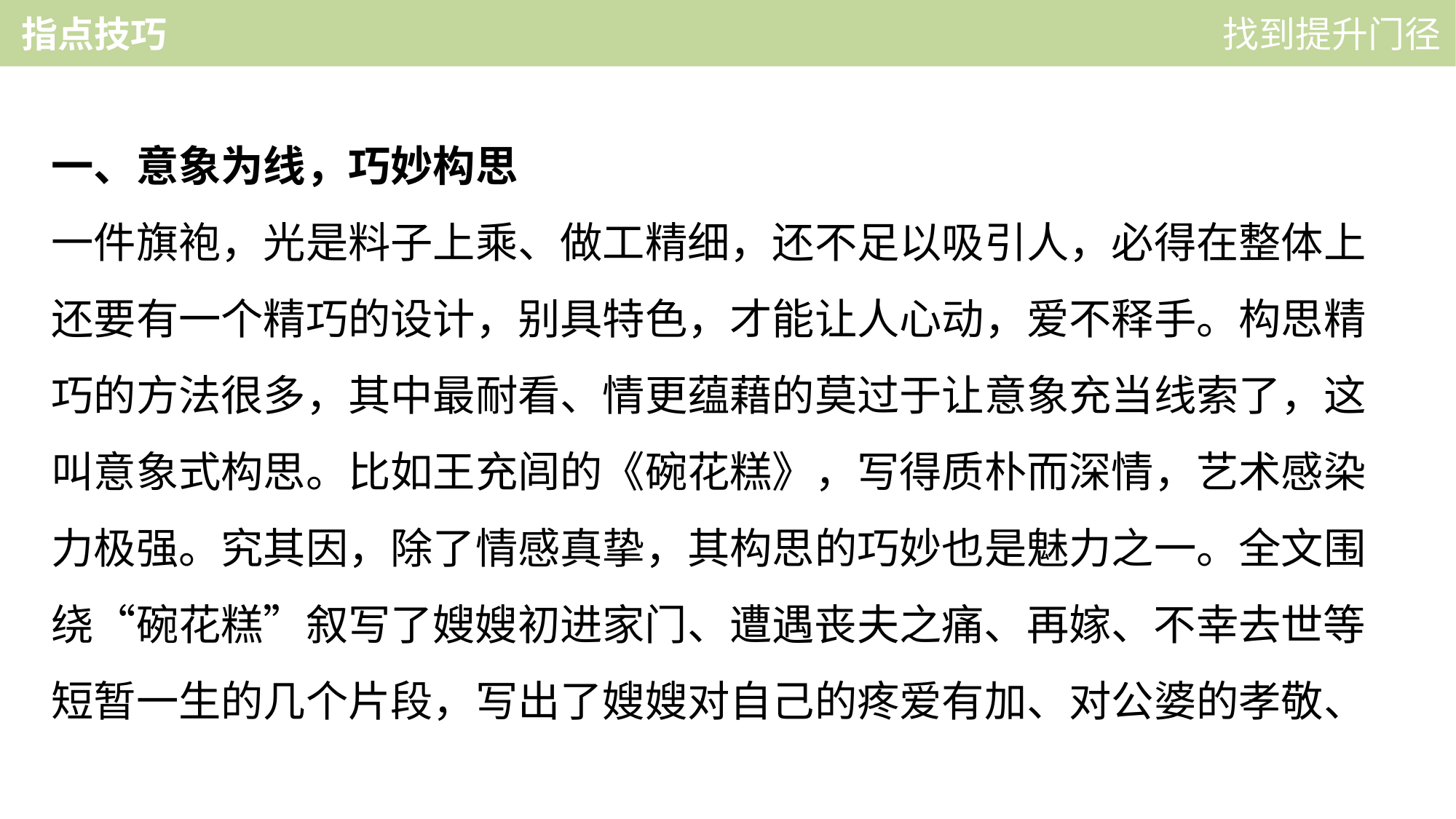

指点技巧										找到提升门径
一、意象为线，巧妙构思
一件旗袍，光是料子上乘、做工精细，还不足以吸引人，必得在整体上还要有一个精巧的设计，别具特色，才能让人心动，爱不释手。构思精巧的方法很多，其中最耐看、情更蕴藉的莫过于让意象充当线索了，这叫意象式构思。比如王充闾的《碗花糕》，写得质朴而深情，艺术感染力极强。究其因，除了情感真挚，其构思的巧妙也是魅力之一。全文围绕“碗花糕”叙写了嫂嫂初进家门、遭遇丧夫之痛、再嫁、不幸去世等短暂一生的几个片段，写出了嫂嫂对自己的疼爱有加、对公婆的孝敬、